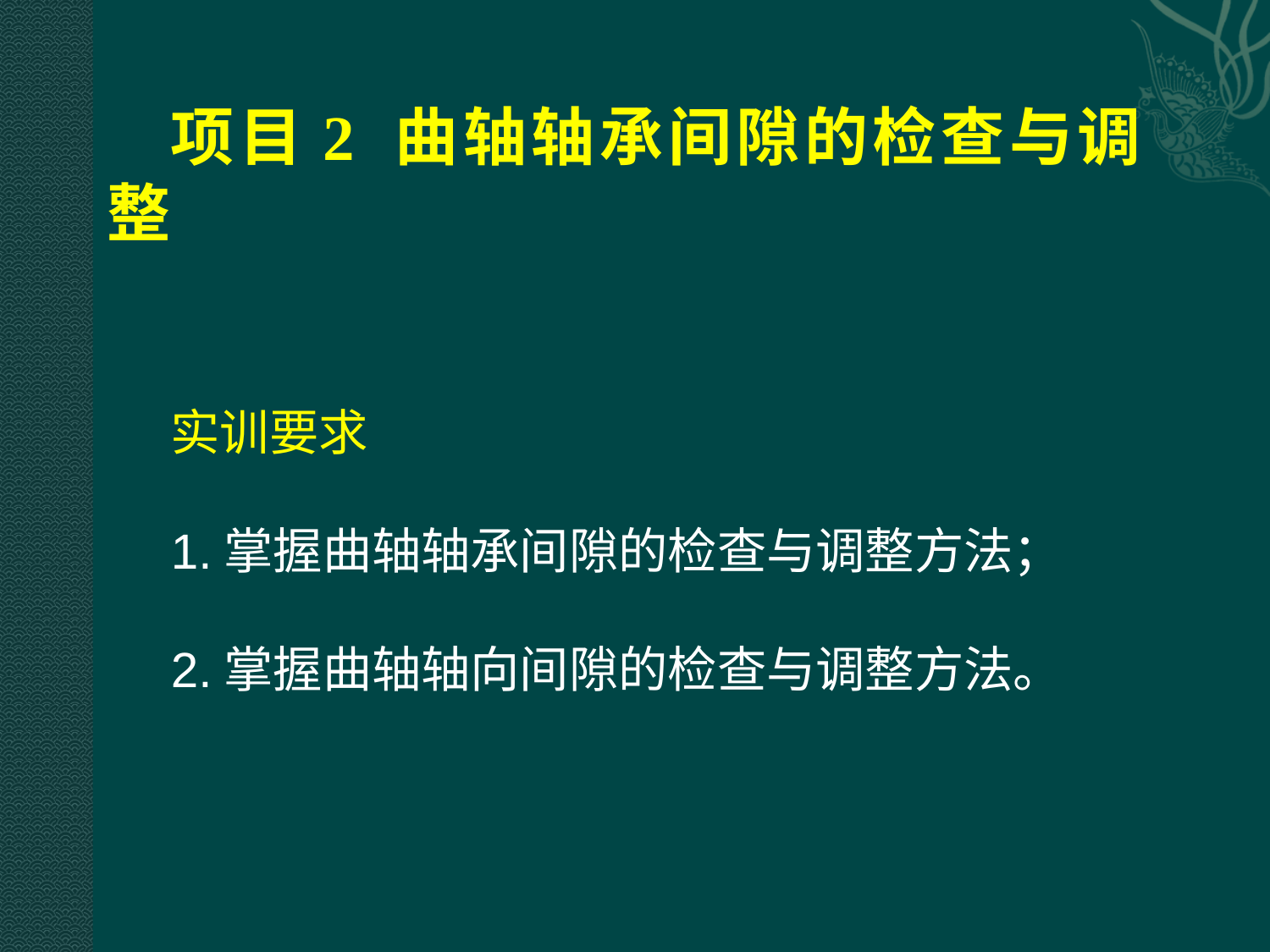

# 项目2 曲轴轴承间隙的检查与调整
实训要求
1.掌握曲轴轴承间隙的检查与调整方法；
2.掌握曲轴轴向间隙的检查与调整方法。